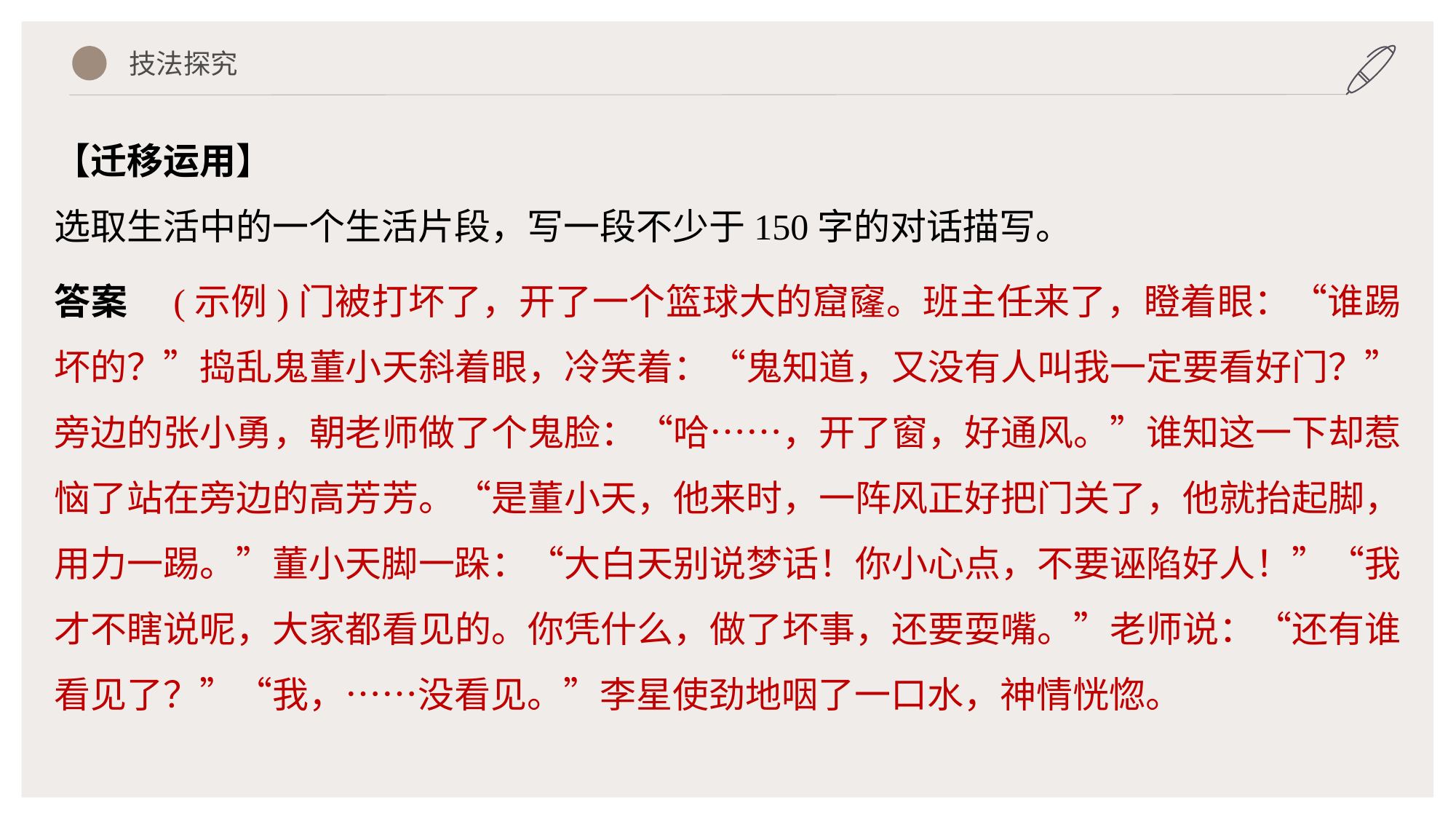

技法探究

【迁移运用】
选取生活中的一个生活片段，写一段不少于150字的对话描写。
答案　(示例)门被打坏了，开了一个篮球大的窟窿。班主任来了，瞪着眼：“谁踢坏的？”捣乱鬼董小天斜着眼，冷笑着：“鬼知道，又没有人叫我一定要看好门？”旁边的张小勇，朝老师做了个鬼脸：“哈……，开了窗，好通风。”谁知这一下却惹恼了站在旁边的高芳芳。“是董小天，他来时，一阵风正好把门关了，他就抬起脚，用力一踢。”董小天脚一跺：“大白天别说梦话！你小心点，不要诬陷好人！”“我才不瞎说呢，大家都看见的。你凭什么，做了坏事，还要耍嘴。”老师说：“还有谁看见了？”“我，……没看见。”李星使劲地咽了一口水，神情恍惚。